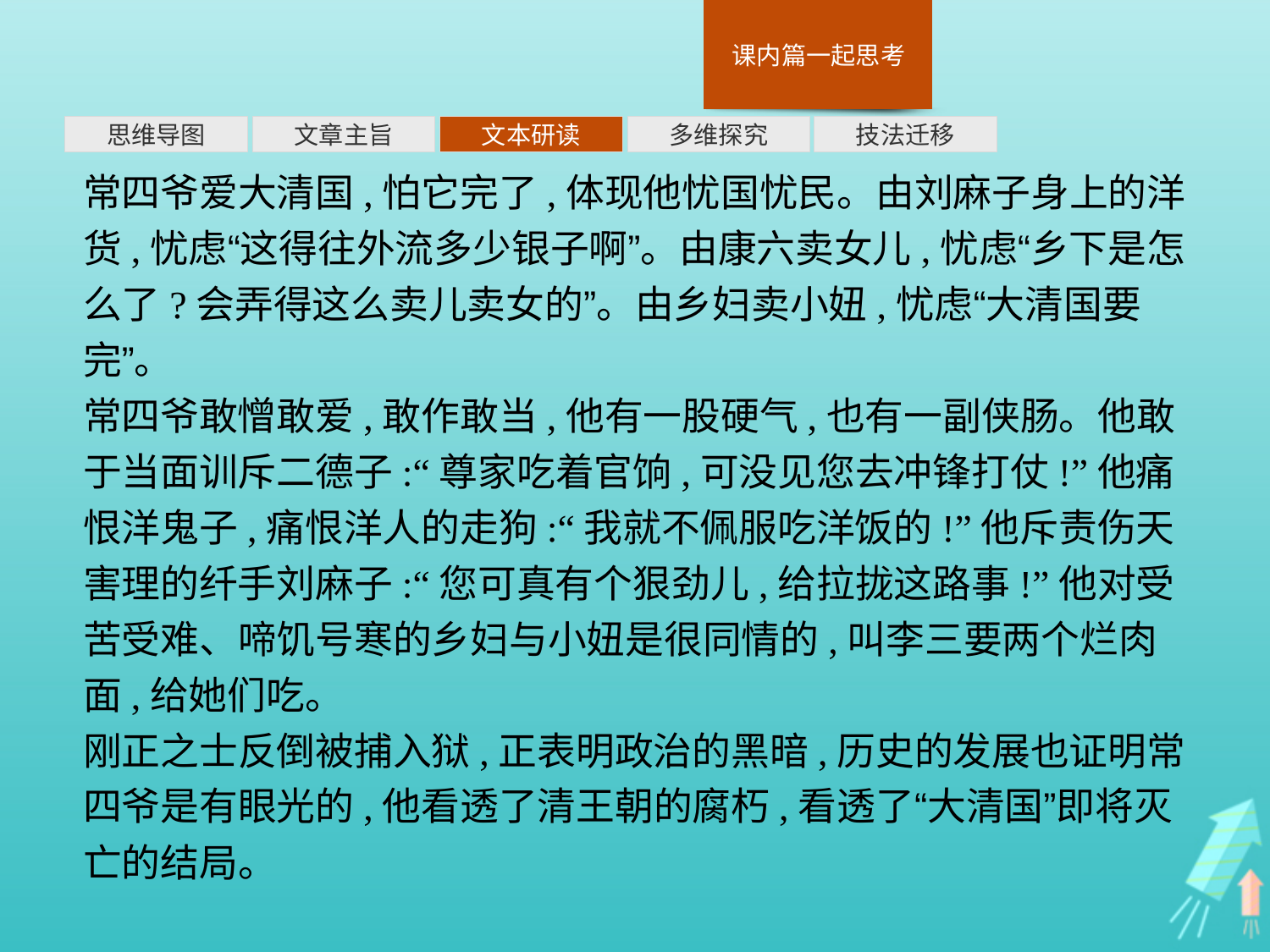

多维探究
思维导图
文章主旨
文本研读
技法迁移
常四爷爱大清国,怕它完了,体现他忧国忧民。由刘麻子身上的洋货,忧虑“这得往外流多少银子啊”。由康六卖女儿,忧虑“乡下是怎么了?会弄得这么卖儿卖女的”。由乡妇卖小妞,忧虑“大清国要完”。
常四爷敢憎敢爱,敢作敢当,他有一股硬气,也有一副侠肠。他敢于当面训斥二德子:“尊家吃着官饷,可没见您去冲锋打仗!”他痛恨洋鬼子,痛恨洋人的走狗:“我就不佩服吃洋饭的!”他斥责伤天害理的纤手刘麻子:“您可真有个狠劲儿,给拉拢这路事!”他对受苦受难、啼饥号寒的乡妇与小妞是很同情的,叫李三要两个烂肉面,给她们吃。
刚正之士反倒被捕入狱,正表明政治的黑暗,历史的发展也证明常四爷是有眼光的,他看透了清王朝的腐朽,看透了“大清国”即将灭亡的结局。